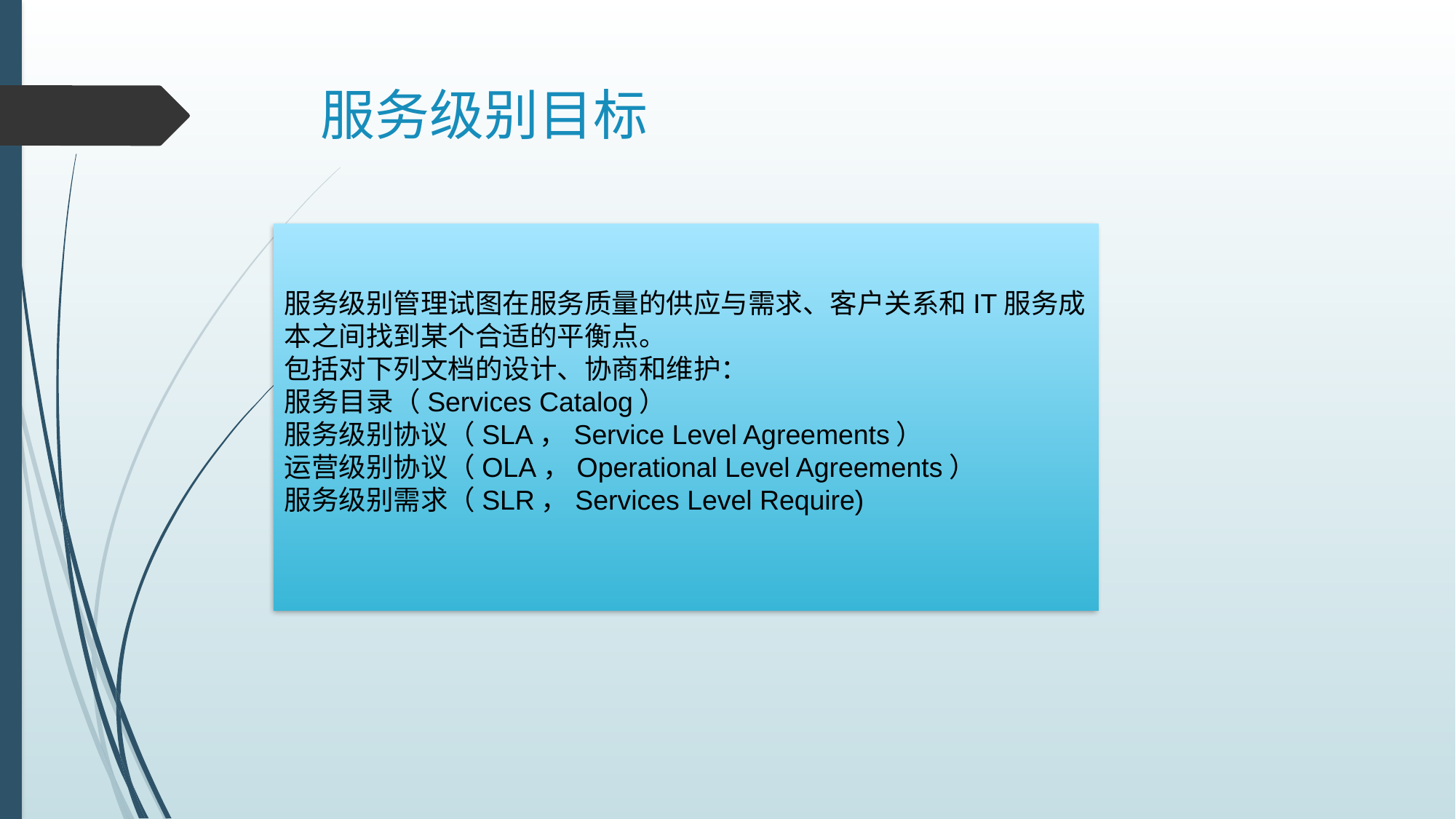

# 服务级别目标
服务级别管理试图在服务质量的供应与需求、客户关系和IT服务成本之间找到某个合适的平衡点。
包括对下列文档的设计、协商和维护：
服务目录（Services Catalog）
服务级别协议（SLA，Service Level Agreements）
运营级别协议（OLA，Operational Level Agreements）
服务级别需求（SLR，Services Level Require)